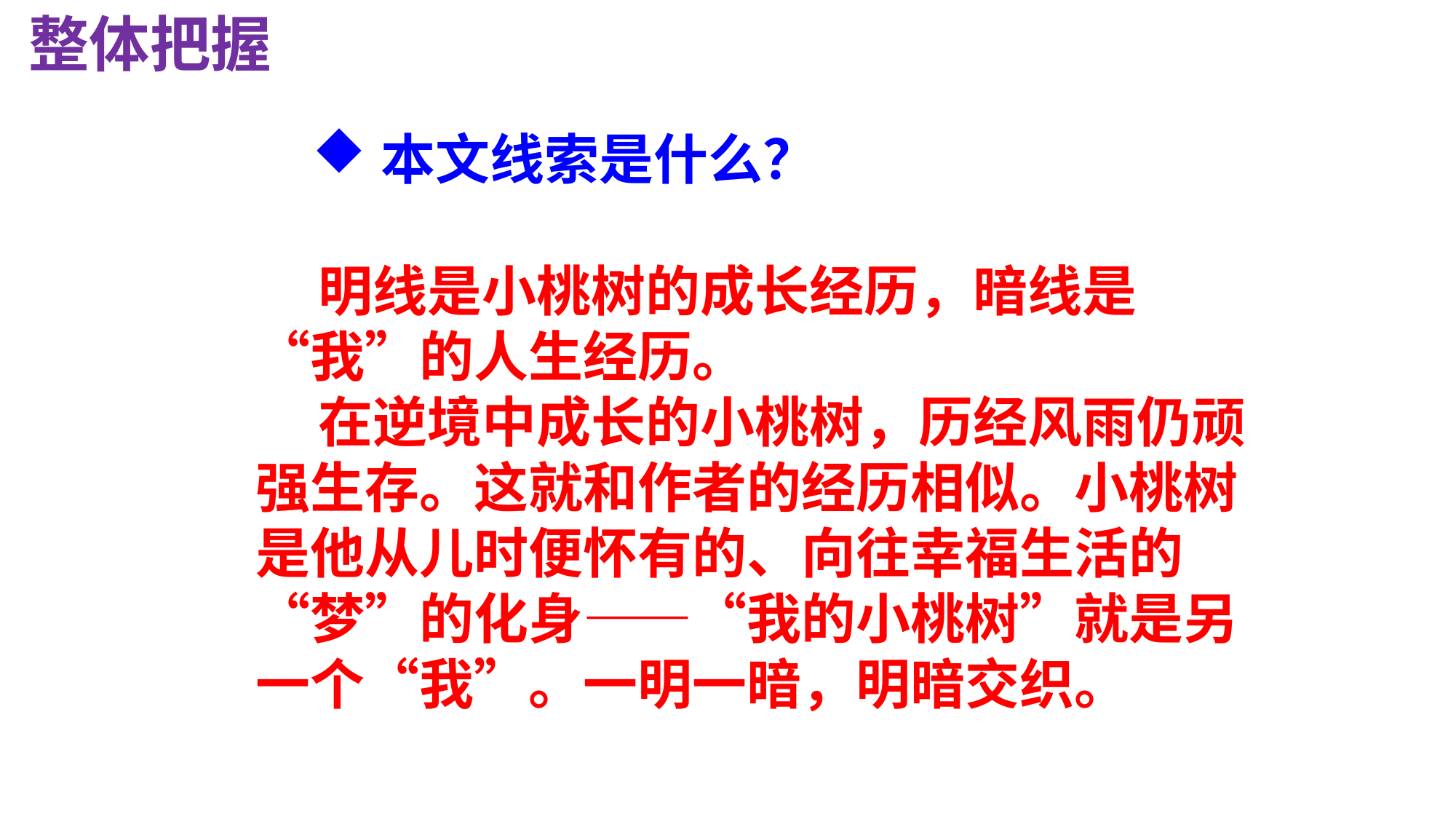

整体把握
本文线索是什么？
    明线是小桃树的成长经历，暗线是“我”的人生经历。
    在逆境中成长的小桃树，历经风雨仍顽强生存。这就和作者的经历相似。小桃树是他从儿时便怀有的、向往幸福生活的“梦”的化身——“我的小桃树”就是另一个“我”。一明一暗，明暗交织。